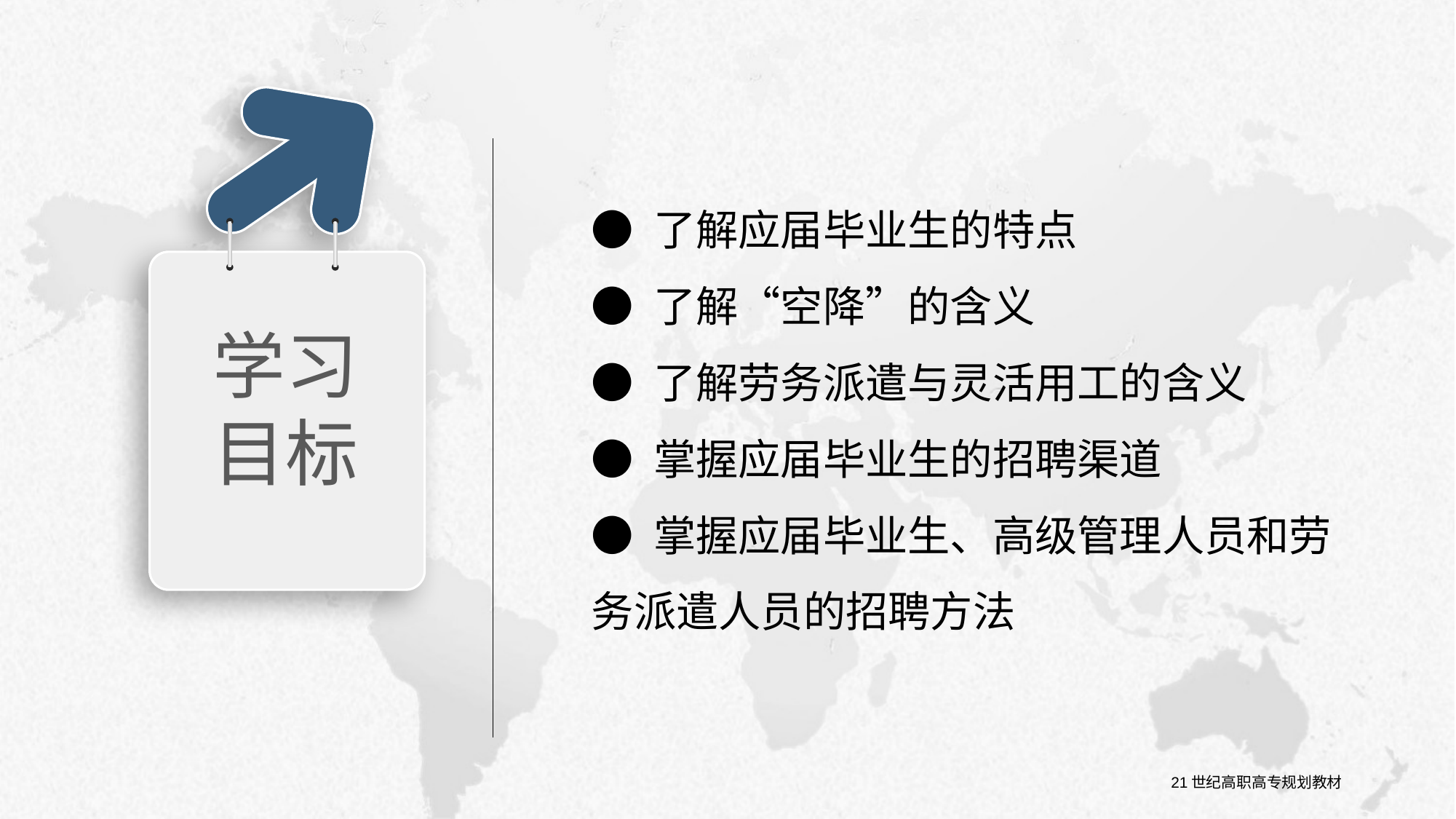

学习目标

● 了解应届毕业生的特点
● 了解“空降”的含义
● 了解劳务派遣与灵活用工的含义
● 掌握应届毕业生的招聘渠道
● 掌握应届毕业生、高级管理人员和劳务派遣人员的招聘方法
21世纪高职高专规划教材